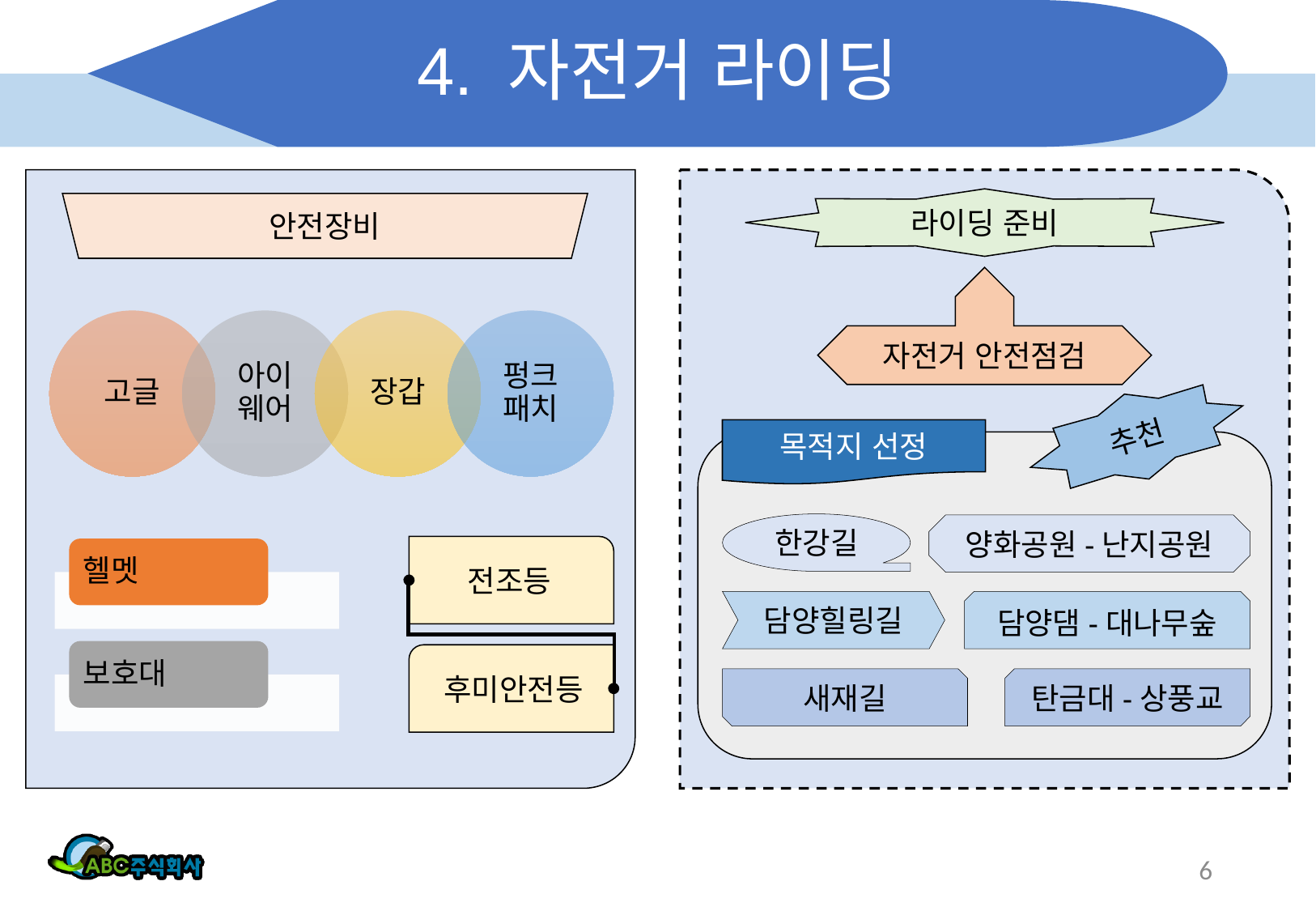

# 4. 자전거 라이딩

라이딩 준비

안전장비
자전거 안전점검
고글
아이 웨어
장갑
펑크 패치
추천
목적지 선정

한강길
양화공원-난지공원
헬멧
보호대
전조등
담양힐링길
담양댐-대나무숲
후미안전등
새재길
탄금대-상풍교
6